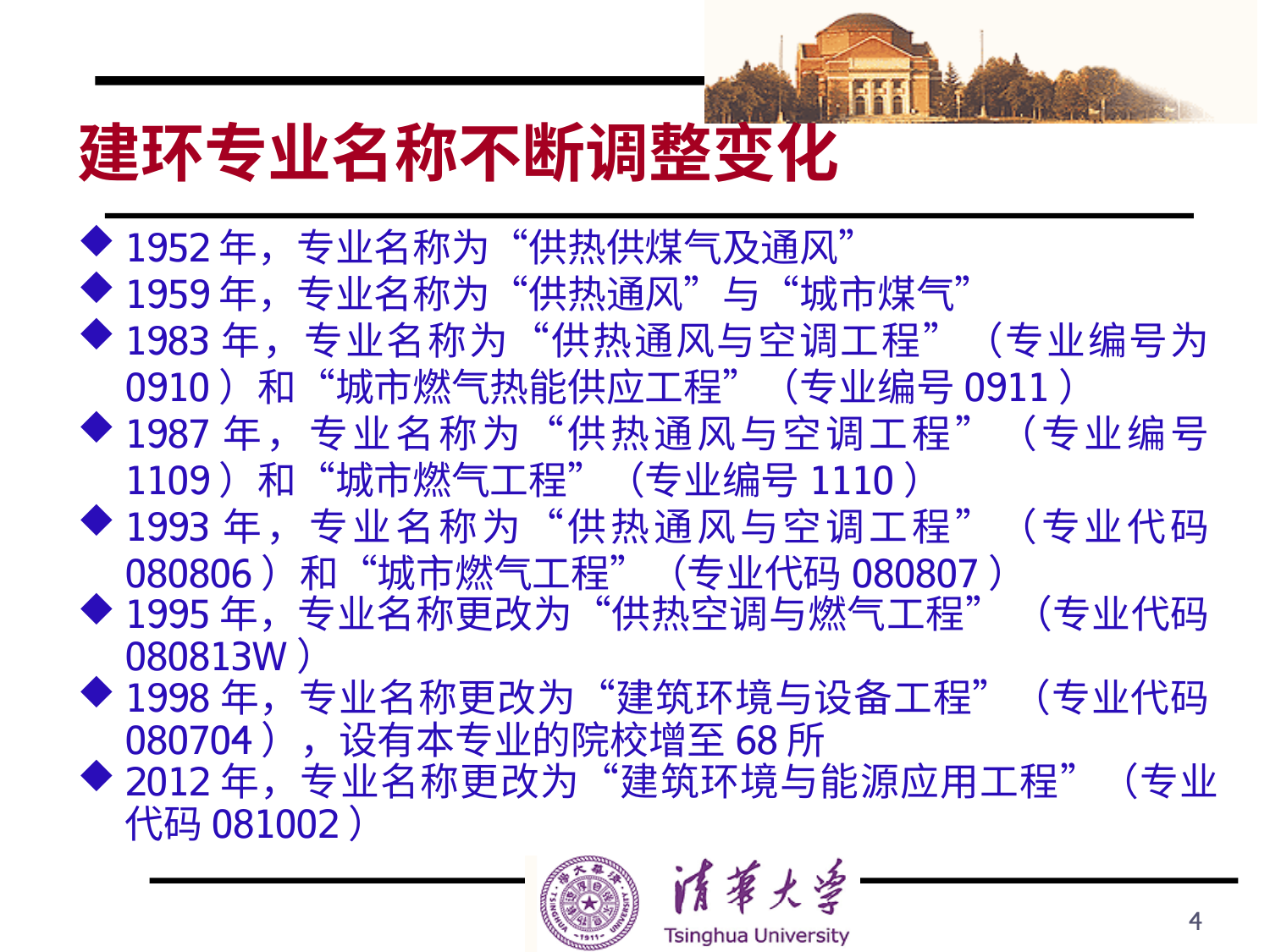

# 建环专业名称不断调整变化
1952年，专业名称为“供热供煤气及通风”
1959年，专业名称为“供热通风”与“城市煤气”
1983年，专业名称为“供热通风与空调工程”（专业编号为0910）和“城市燃气热能供应工程”（专业编号0911）
1987年，专业名称为“供热通风与空调工程”（专业编号1109）和“城市燃气工程”（专业编号1110）
1993年，专业名称为“供热通风与空调工程”（专业代码080806）和“城市燃气工程”（专业代码080807）
1995年，专业名称更改为“供热空调与燃气工程” （专业代码080813W）
1998年，专业名称更改为“建筑环境与设备工程”（专业代码080704），设有本专业的院校增至68所
2012年，专业名称更改为“建筑环境与能源应用工程”（专业代码081002）